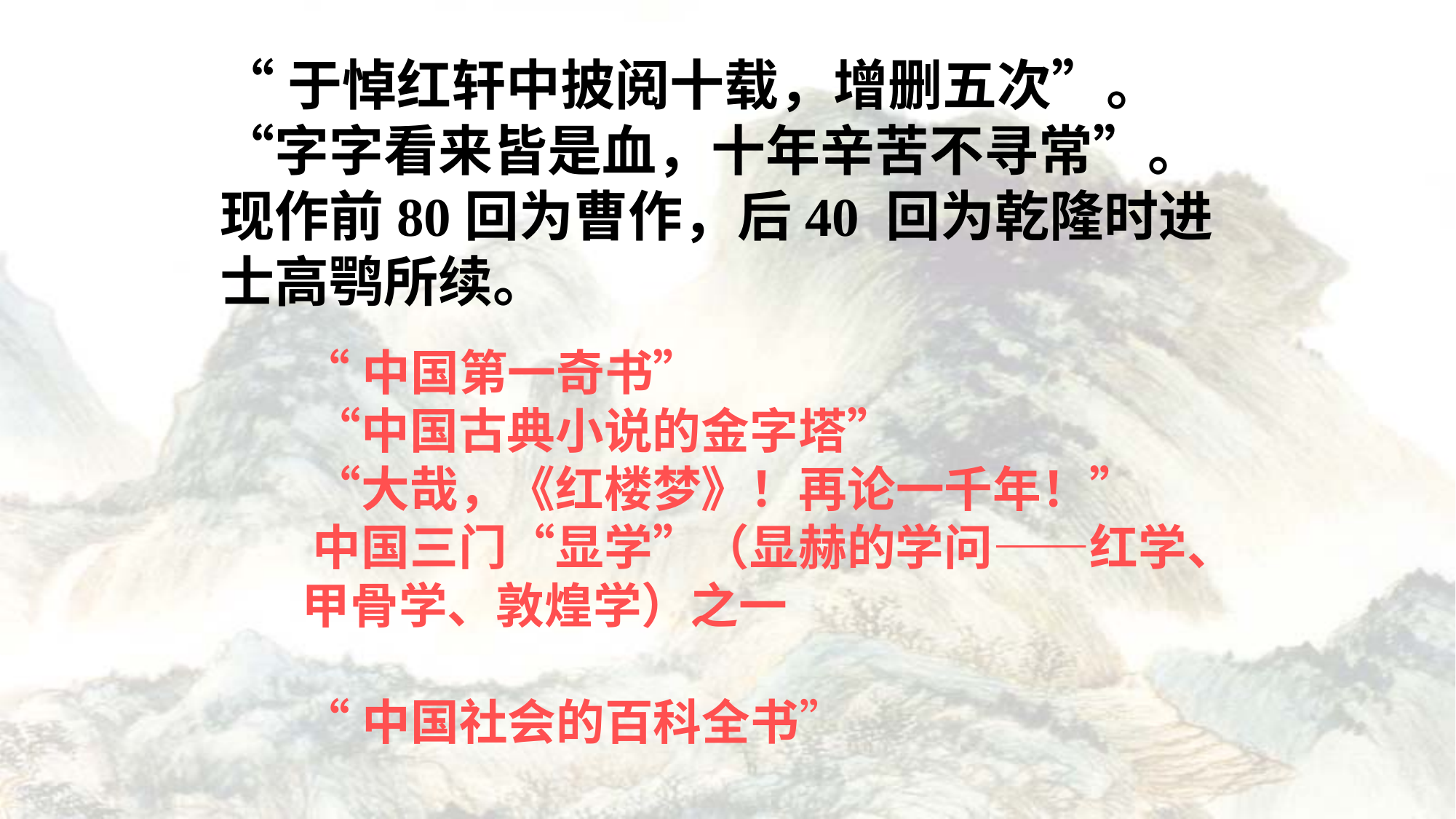

“于悼红轩中披阅十载，增删五次”。“字字看来皆是血，十年辛苦不寻常”。现作前80回为曹作，后40 回为乾隆时进士高鹗所续。

“中国第一奇书”
 “中国古典小说的金字塔”
 “大哉，《红楼梦》！再论一千年！”
 中国三门“显学”（显赫的学问——红学、甲骨学、敦煌学）之一
“中国社会的百科全书”

13